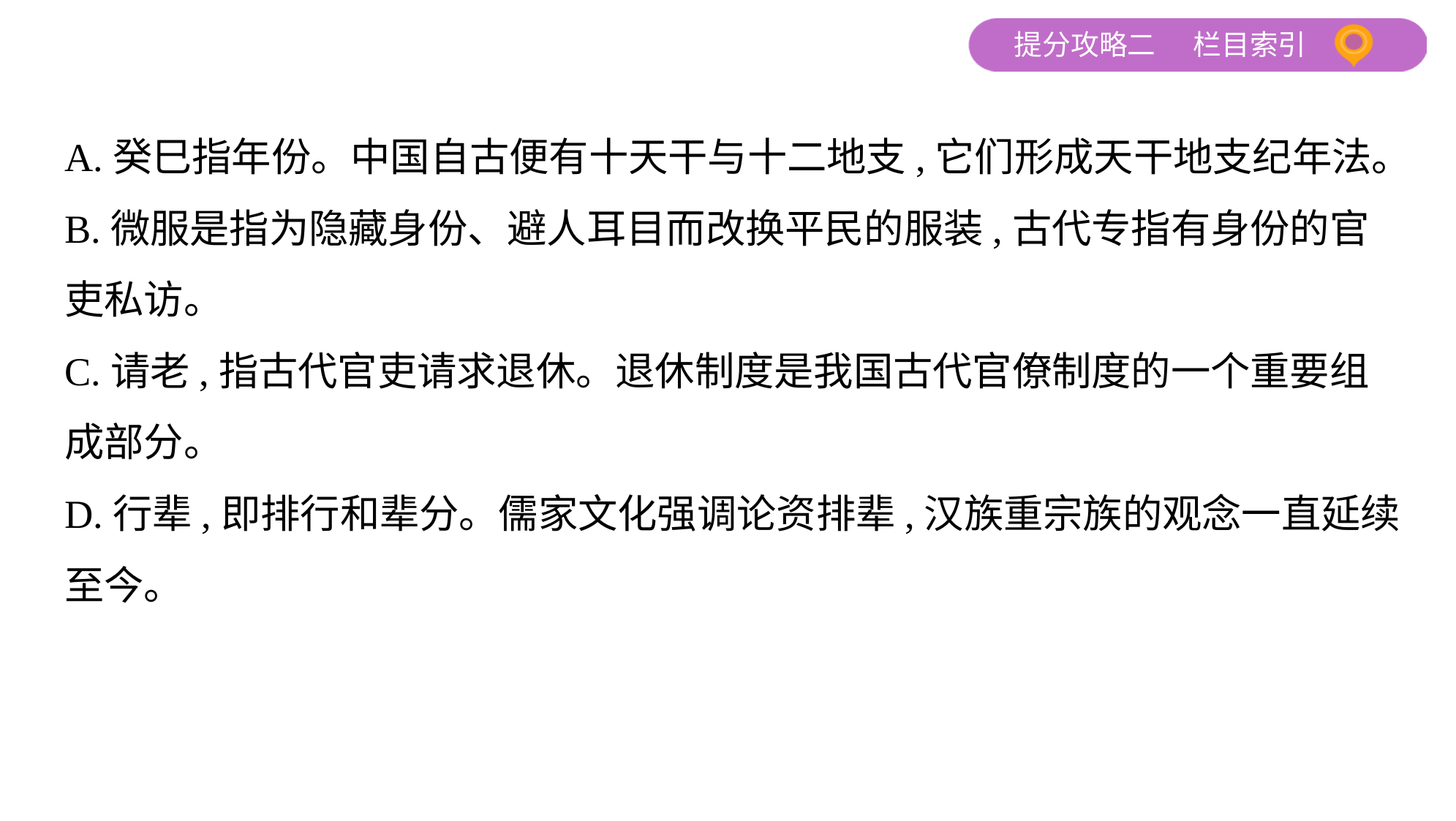

A.癸巳指年份。中国自古便有十天干与十二地支,它们形成天干地支纪年法。
B.微服是指为隐藏身份、避人耳目而改换平民的服装,古代专指有身份的官
吏私访。
C.请老,指古代官吏请求退休。退休制度是我国古代官僚制度的一个重要组
成部分。
D.行辈,即排行和辈分。儒家文化强调论资排辈,汉族重宗族的观念一直延续
至今。